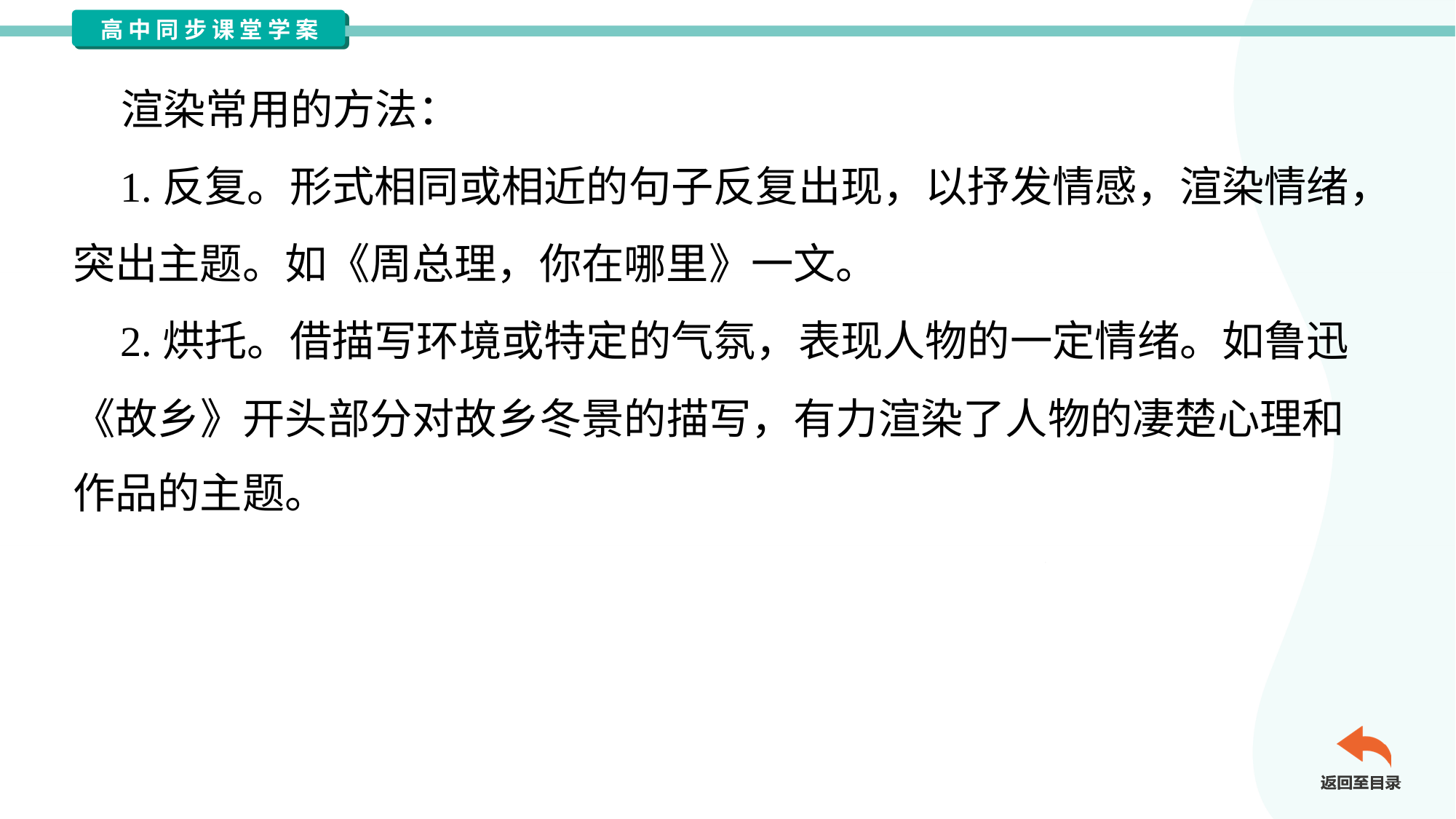

渲染常用的方法：
    1.反复。形式相同或相近的句子反复出现，以抒发情感，渲染情绪，
突出主题。如《周总理，你在哪里》一文。
    2.烘托。借描写环境或特定的气氛，表现人物的一定情绪。如鲁迅
《故乡》开头部分对故乡冬景的描写，有力渲染了人物的凄楚心理和
作品的主题。